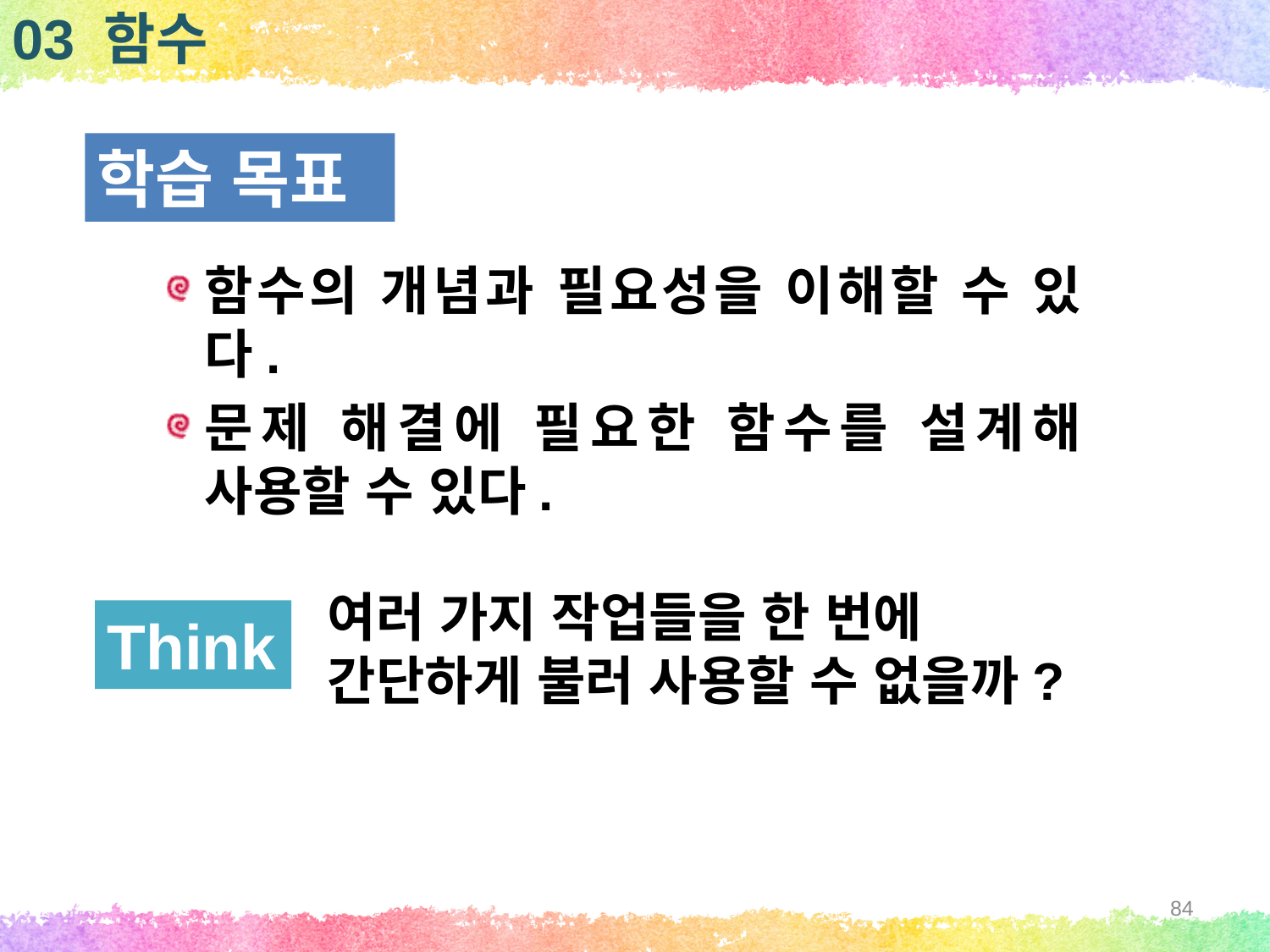

03 함수
학습 목표
함수의 개념과 필요성을 이해할 수 있다.
문제 해결에 필요한 함수를 설계해 사용할 수 있다.
여러 가지 작업들을 한 번에 간단하게 불러 사용할 수 없을까?
Think
84